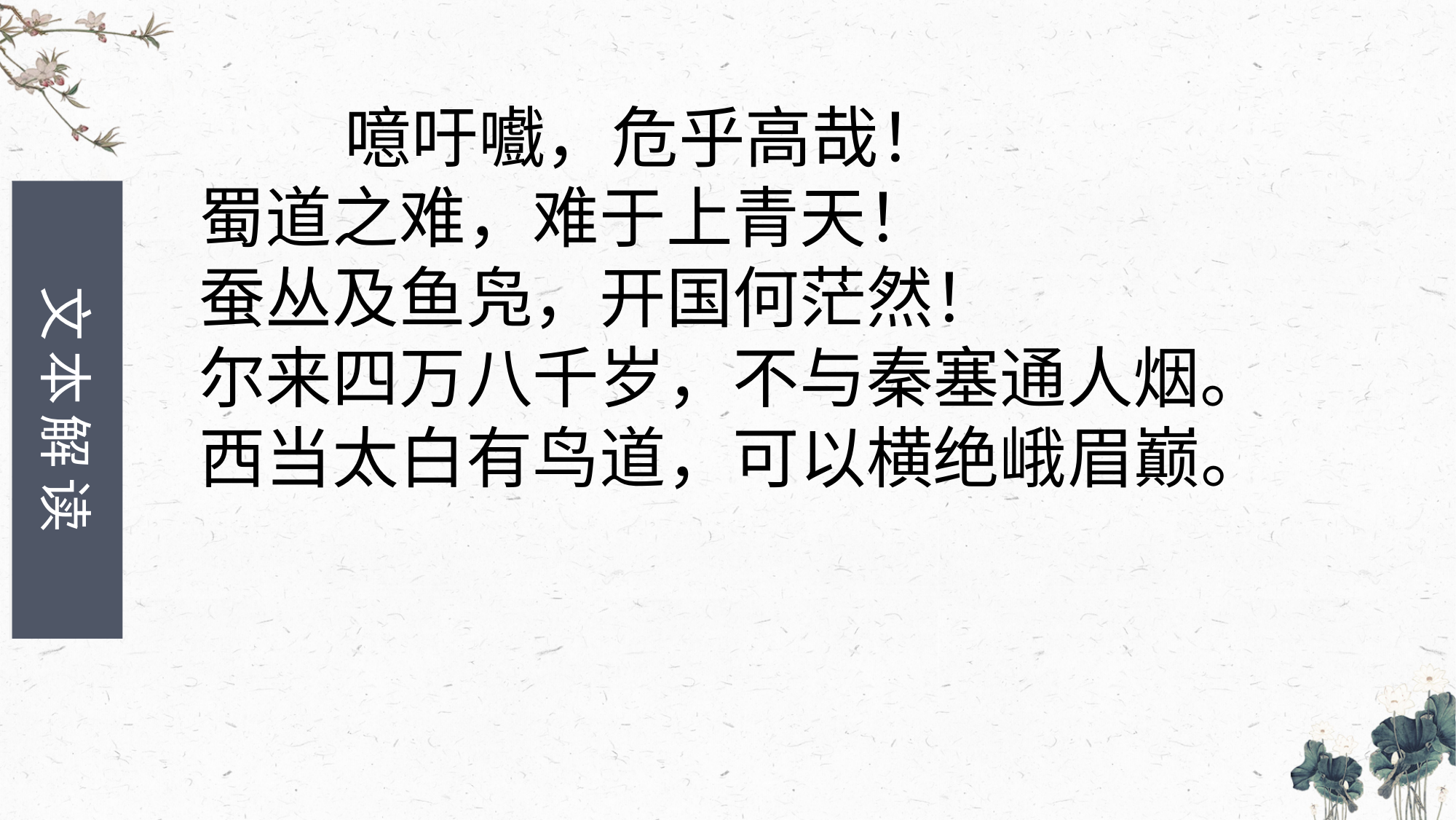

噫吁嚱，危乎高哉！
蜀道之难，难于上青天！
蚕丛及鱼凫，开国何茫然！
尔来四万八千岁，不与秦塞通人烟。
西当太白有鸟道，可以横绝峨眉巅。

文本解读